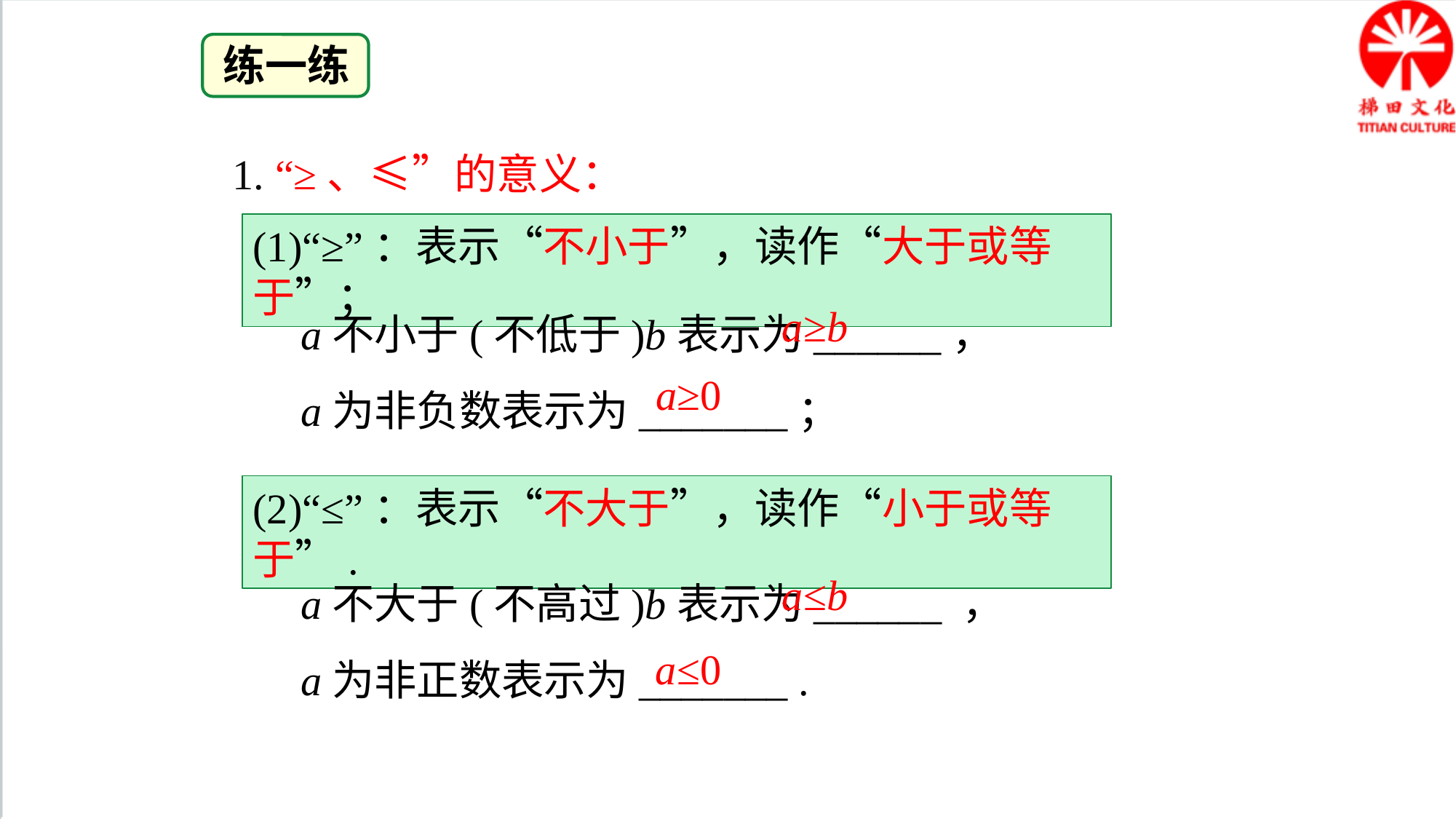

练一练
1. “≥、≤”的意义：
(1)“≥”：表示“不小于”，读作“大于或等于”；
a不小于(不低于)b表示为______，
a为非负数表示为_______；
a≥b
a≥0
(2)“≤”：表示“不大于”，读作“小于或等于”.
a不大于(不高过)b表示为______ ，
a为非正数表示为_______ .
a≤b
a≤0